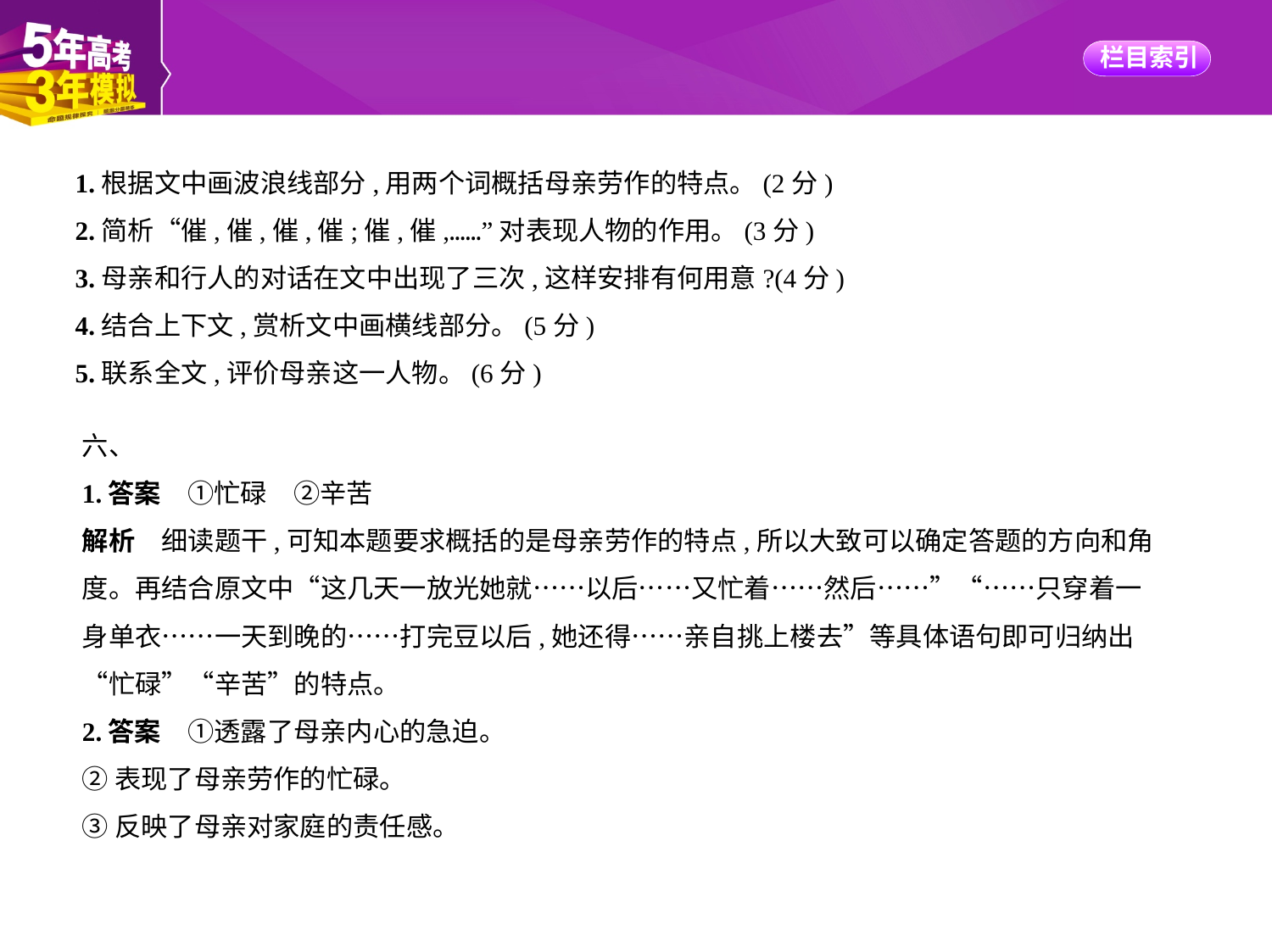

1.根据文中画波浪线部分,用两个词概括母亲劳作的特点。(2分)
2.简析“催,催,催,催;催,催,……”对表现人物的作用。(3分)
3.母亲和行人的对话在文中出现了三次,这样安排有何用意?(4分)
4.结合上下文,赏析文中画横线部分。(5分)
5.联系全文,评价母亲这一人物。(6分)
六、
1.答案　①忙碌　②辛苦
解析　细读题干,可知本题要求概括的是母亲劳作的特点,所以大致可以确定答题的方向和角
度。再结合原文中“这几天一放光她就……以后……又忙着……然后……”“……只穿着一
身单衣……一天到晚的……打完豆以后,她还得……亲自挑上楼去”等具体语句即可归纳出
“忙碌”“辛苦”的特点。
2.答案　①透露了母亲内心的急迫。
②表现了母亲劳作的忙碌。
③反映了母亲对家庭的责任感。